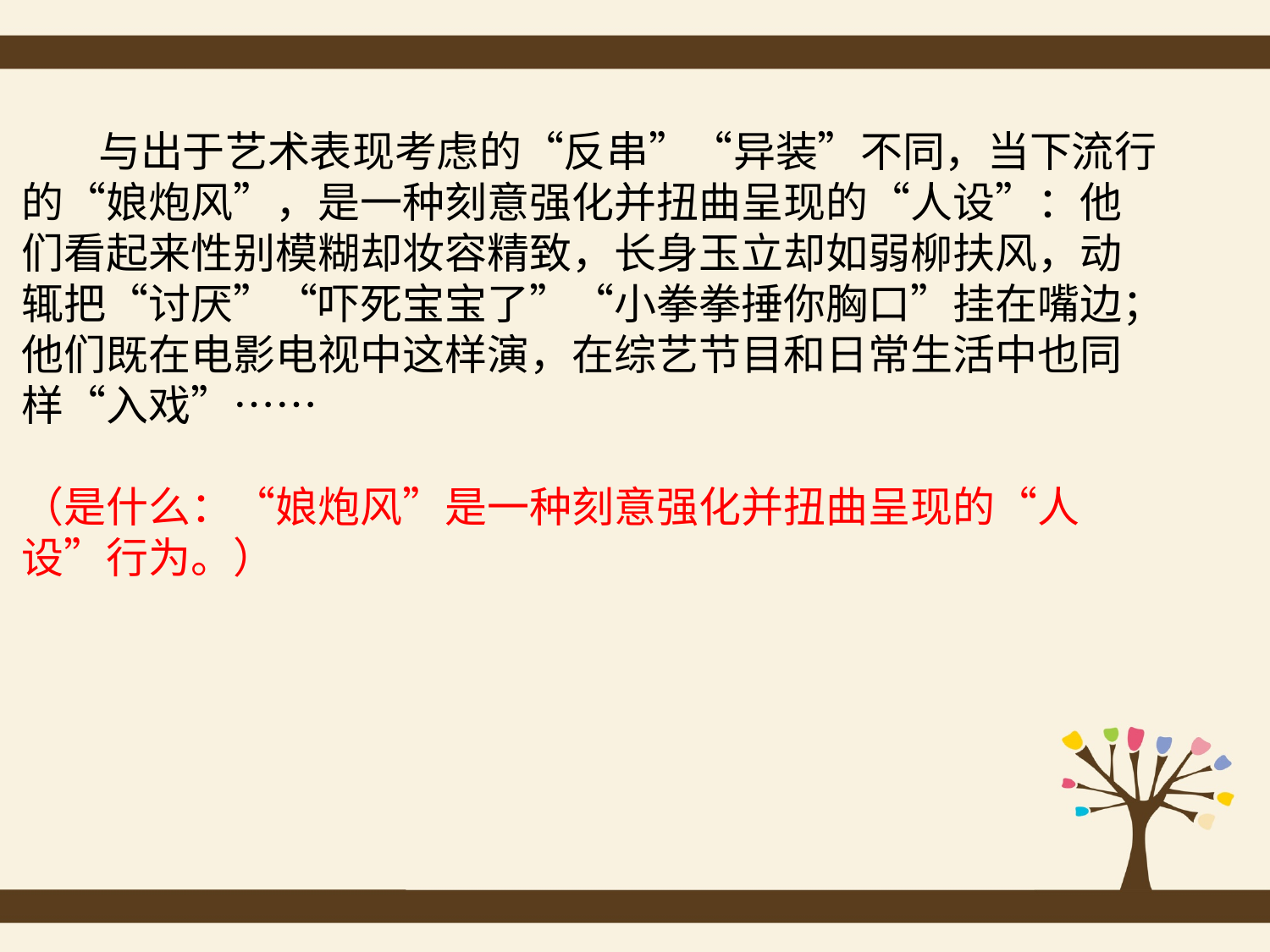

与出于艺术表现考虑的“反串”“异装”不同，当下流行的“娘炮风”，是一种刻意强化并扭曲呈现的“人设”：他们看起来性别模糊却妆容精致，长身玉立却如弱柳扶风，动辄把“讨厌”“吓死宝宝了”“小拳拳捶你胸口”挂在嘴边；他们既在电影电视中这样演，在综艺节目和日常生活中也同样“入戏”……

（是什么：“娘炮风”是一种刻意强化并扭曲呈现的“人设”行为。）